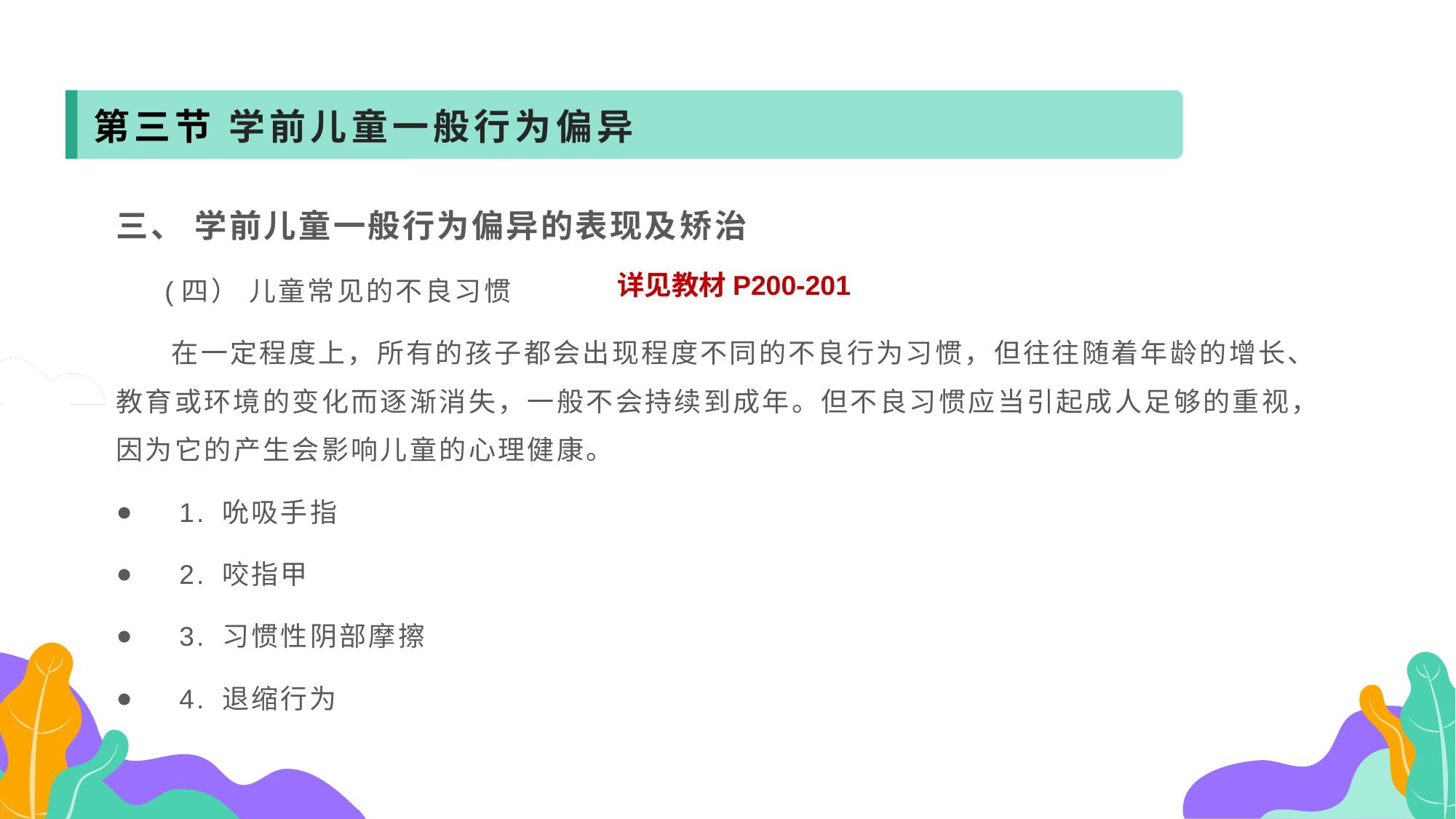

第三节 学前儿童一般行为偏异
三、 学前儿童一般行为偏异的表现及矫治
     (四） 儿童常见的不良习惯
      在一定程度上，所有的孩子都会出现程度不同的不良行为习惯，但往往随着年龄的增长、教育或环境的变化而逐渐消失，一般不会持续到成年。但不良习惯应当引起成人足够的重视，因为它的产生会影响儿童的心理健康。
    1. 吮吸手指
    2. 咬指甲
    3. 习惯性阴部摩擦
    4. 退缩行为
详见教材P200-201